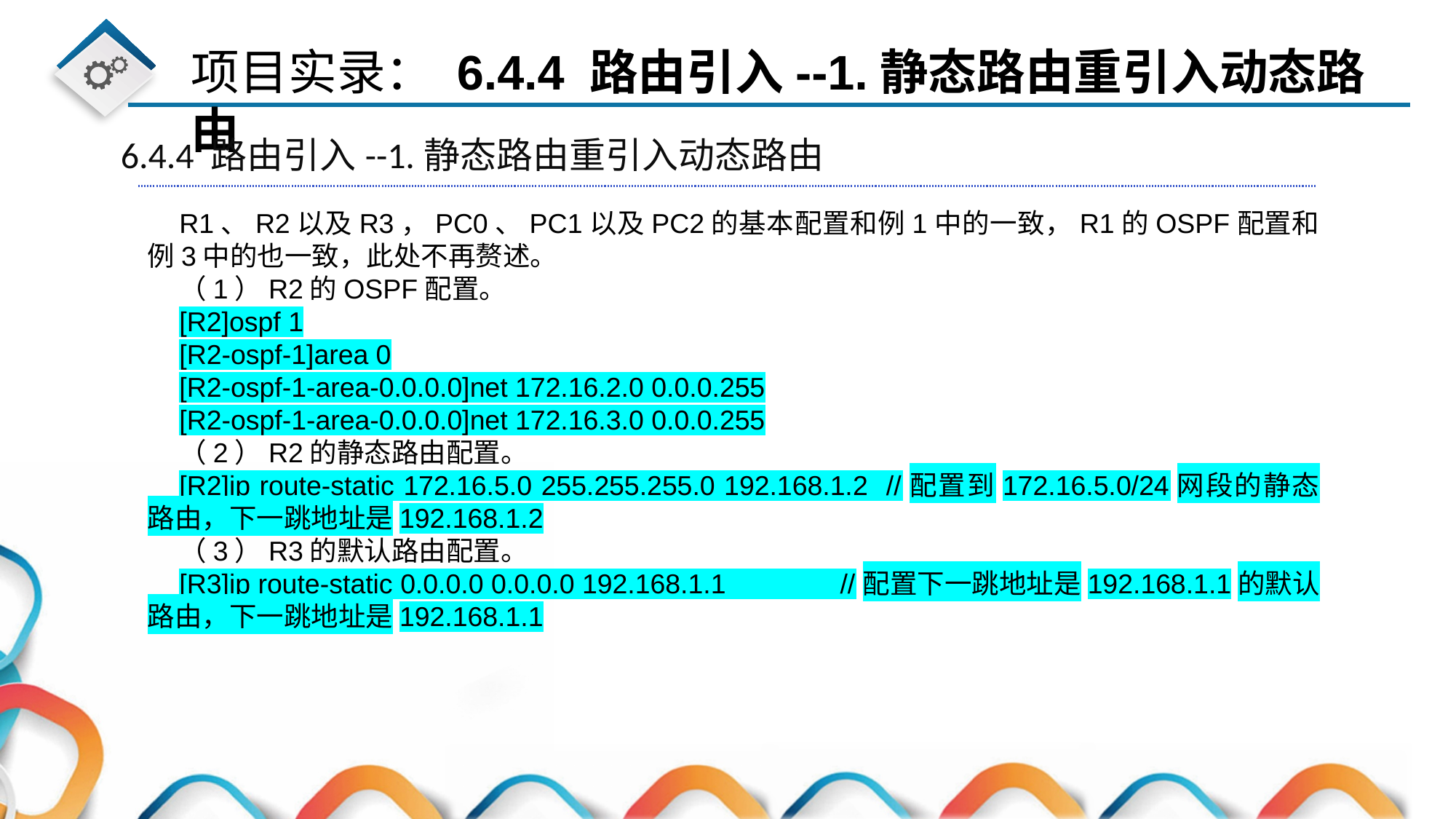

6.4.4 路由引入--1.静态路由重引入动态路由

R1、R2以及R3，PC0、PC1以及PC2的基本配置和例1中的一致，R1的OSPF配置和例3中的也一致，此处不再赘述。
（1）R2的OSPF配置。
[R2]ospf 1
[R2-ospf-1]area 0
[R2-ospf-1-area-0.0.0.0]net 172.16.2.0 0.0.0.255
[R2-ospf-1-area-0.0.0.0]net 172.16.3.0 0.0.0.255
（2）R2的静态路由配置。
[R2]ip route-static 172.16.5.0 255.255.255.0 192.168.1.2  //配置到172.16.5.0/24网段的静态路由，下一跳地址是192.168.1.2
（3）R3的默认路由配置。
[R3]ip route-static 0.0.0.0 0.0.0.0 192.168.1.1               //配置下一跳地址是192.168.1.1的默认路由，下一跳地址是192.168.1.1